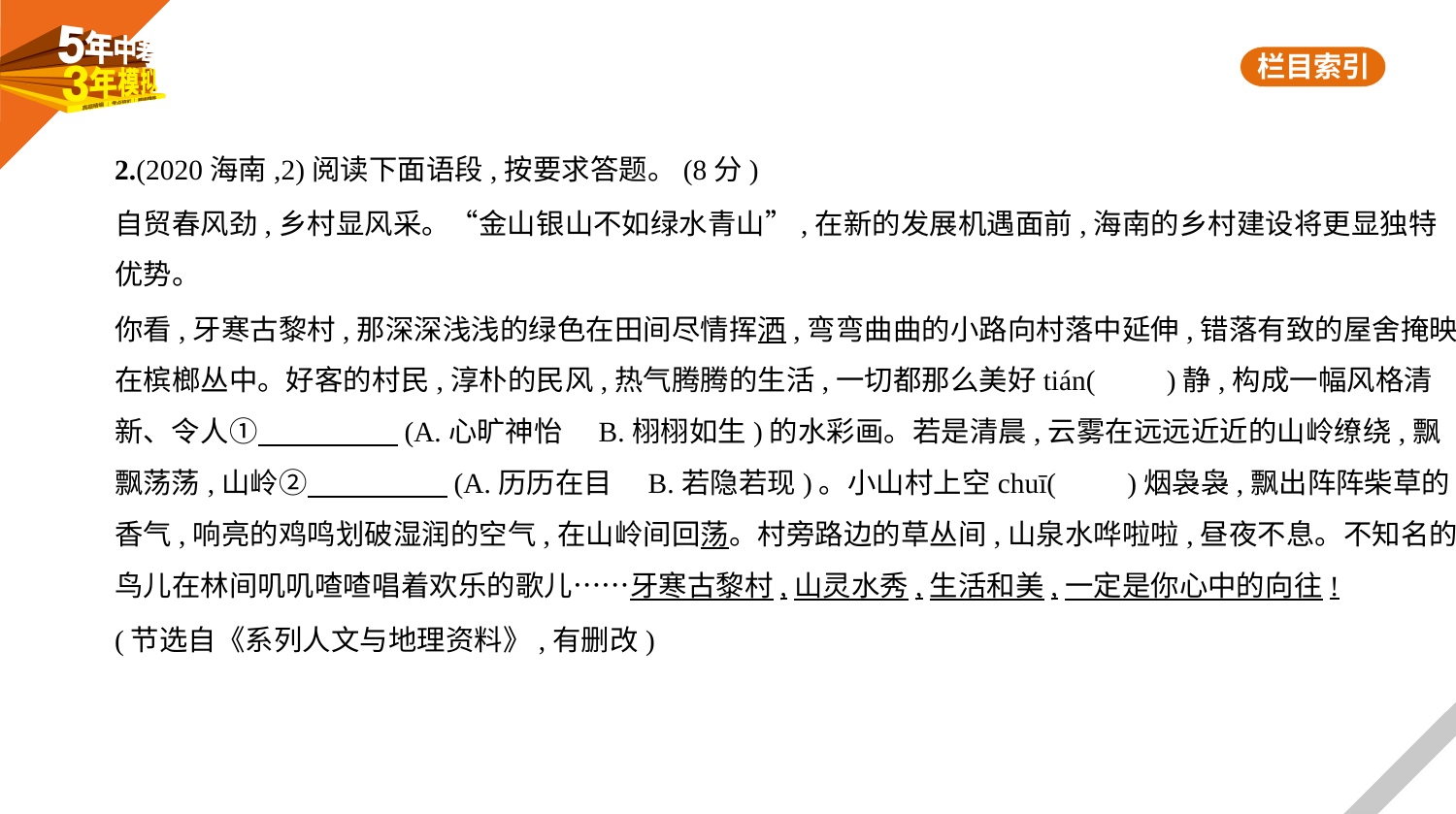

2.(2020海南,2)阅读下面语段,按要求答题。(8分)
自贸春风劲,乡村显风采。“金山银山不如绿水青山”,在新的发展机遇面前,海南的乡村建设将更显独特
优势。
你看,牙寒古黎村,那深深浅浅的绿色在田间尽情挥洒,弯弯曲曲的小路向村落中延伸,错落有致的屋舍掩映
在槟榔丛中。好客的村民,淳朴的民风,热气腾腾的生活,一切都那么美好tián(　　)静,构成一幅风格清
新、令人①　　　　    (A.心旷神怡　B.栩栩如生)的水彩画。若是清晨,云雾在远远近近的山岭缭绕,飘
飘荡荡,山岭②　　　　    (A.历历在目　B.若隐若现)。小山村上空chuī(　　)烟袅袅,飘出阵阵柴草的
香气,响亮的鸡鸣划破湿润的空气,在山岭间回荡。村旁路边的草丛间,山泉水哗啦啦,昼夜不息。不知名的
鸟儿在林间叽叽喳喳唱着欢乐的歌儿……牙寒古黎村,山灵水秀,生活和美,一定是你心中的向往!
(节选自《系列人文与地理资料》,有删改)